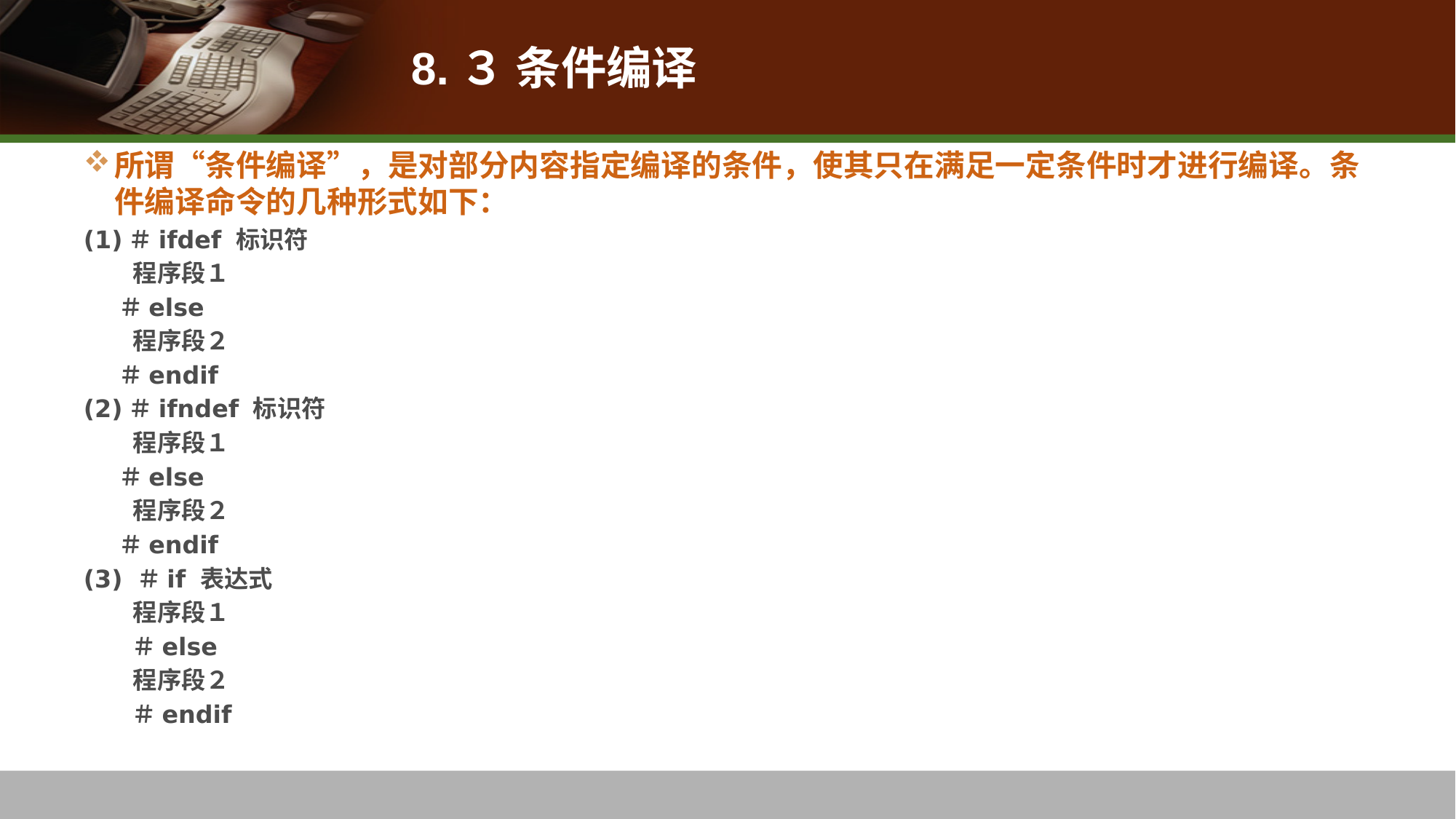

# 8.３ 条件编译
所谓“条件编译”，是对部分内容指定编译的条件，使其只在满足一定条件时才进行编译。条件编译命令的几种形式如下：
(1)＃ifdef 标识符
        程序段１
　  ＃else
        程序段２
　  ＃endif
(2)＃ifndef 标识符
        程序段１
　  ＃else
        程序段２
　  ＃endif
(3) ＃if 表达式
        程序段１
　　＃else
        程序段２
　　＃endif